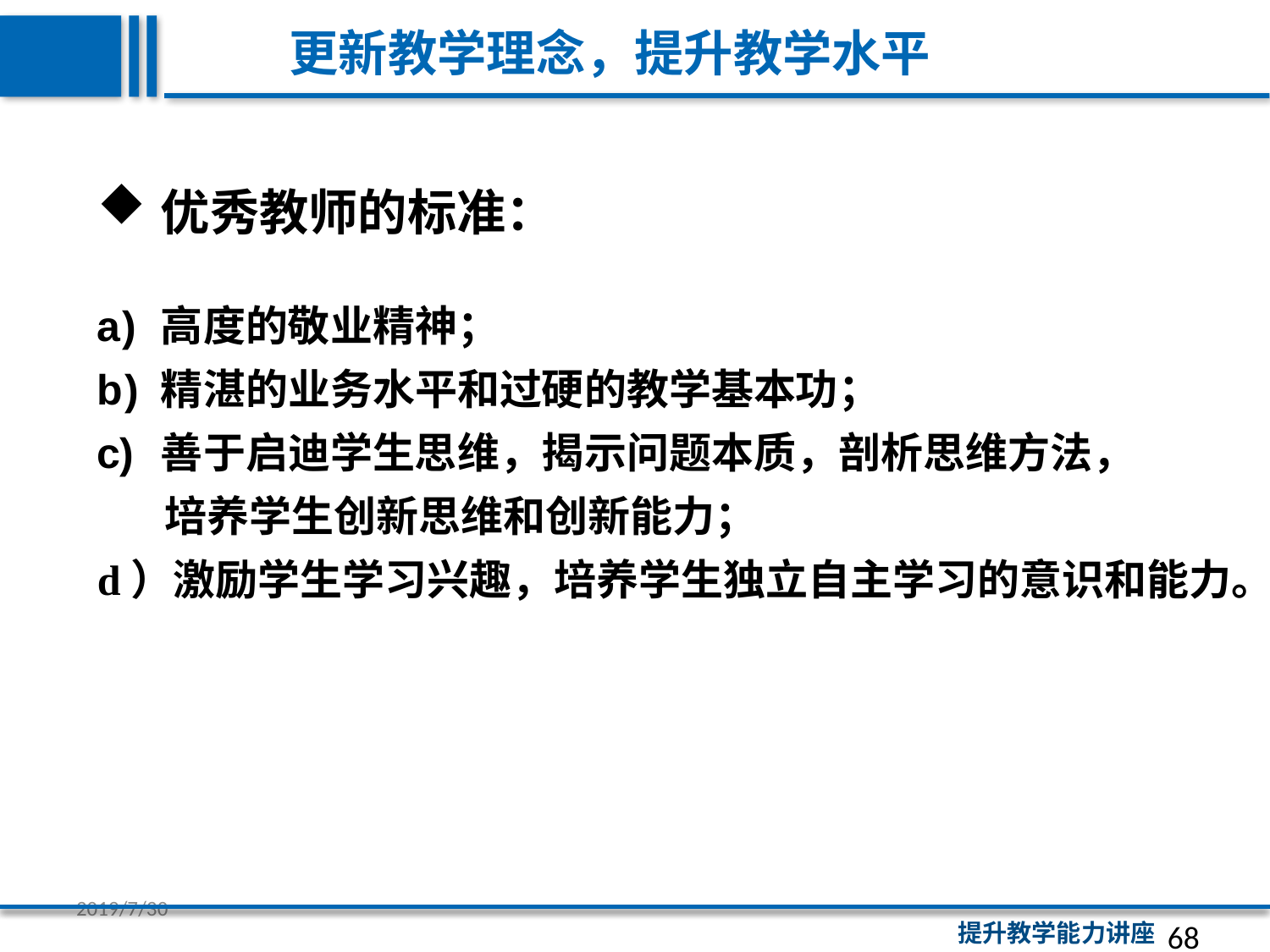

更新教学理念，提升教学水平
优秀教师的标准：
高度的敬业精神；
精湛的业务水平和过硬的教学基本功；
善于启迪学生思维，揭示问题本质，剖析思维方法，
      培养学生创新思维和创新能力；
d）激励学生学习兴趣，培养学生独立自主学习的意识和能力。
68